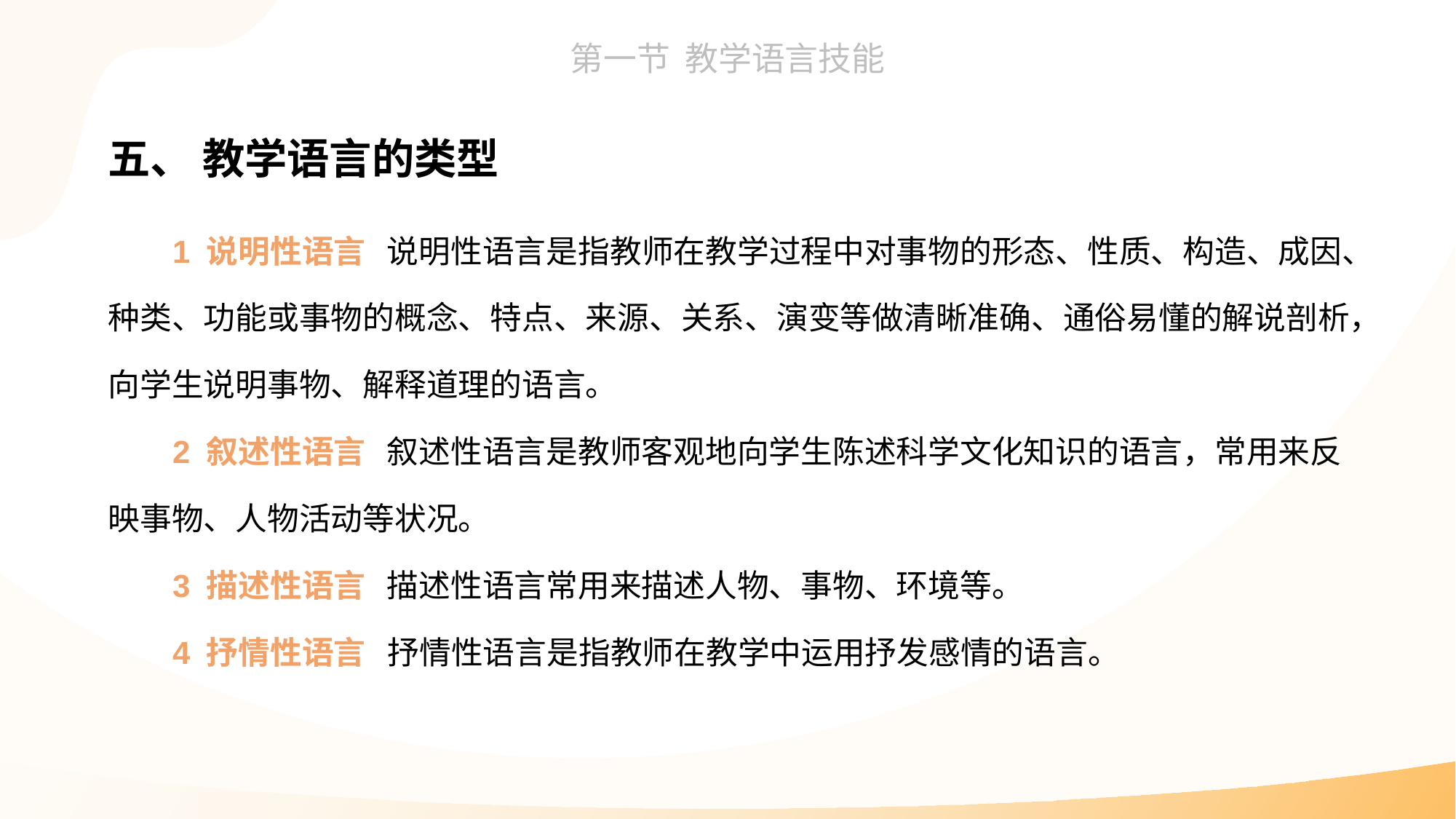

五、 教学语言的类型
1 说明性语言   说明性语言是指教师在教学过程中对事物的形态、性质、构造、成因、种类、功能或事物的概念、特点、来源、关系、演变等做清晰准确、通俗易懂的解说剖析，向学生说明事物、解释道理的语言。
2 叙述性语言   叙述性语言是教师客观地向学生陈述科学文化知识的语言，常用来反映事物、人物活动等状况。
3 描述性语言   描述性语言常用来描述人物、事物、环境等。
4 抒情性语言   抒情性语言是指教师在教学中运用抒发感情的语言。